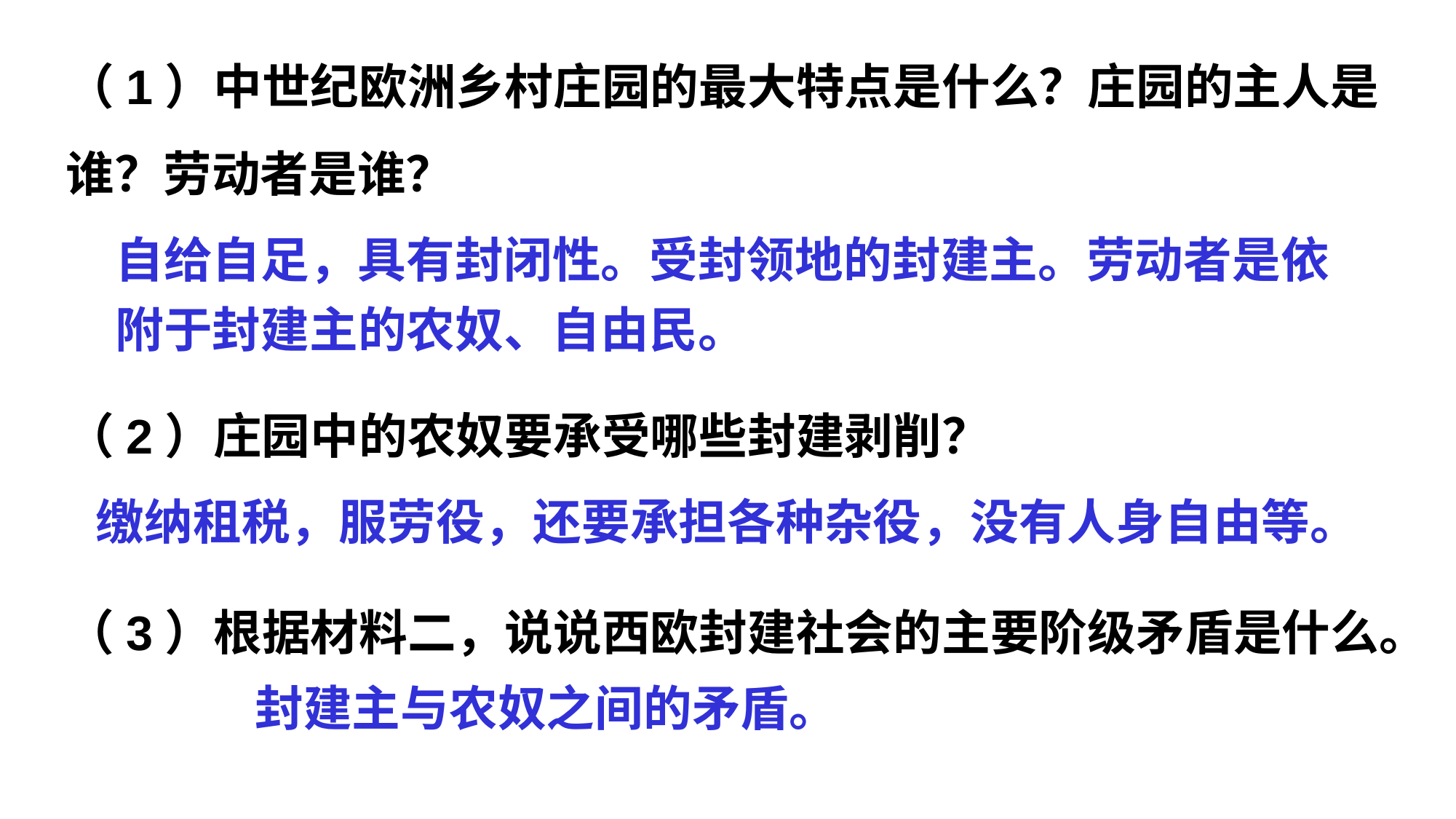

（1）中世纪欧洲乡村庄园的最大特点是什么？庄园的主人是谁？劳动者是谁？

（2）庄园中的农奴要承受哪些封建剥削？

（3）根据材料二，说说西欧封建社会的主要阶级矛盾是什么。
自给自足，具有封闭性。受封领地的封建主。劳动者是依附于封建主的农奴、自由民。
缴纳租税，服劳役，还要承担各种杂役，没有人身自由等。
封建主与农奴之间的矛盾。